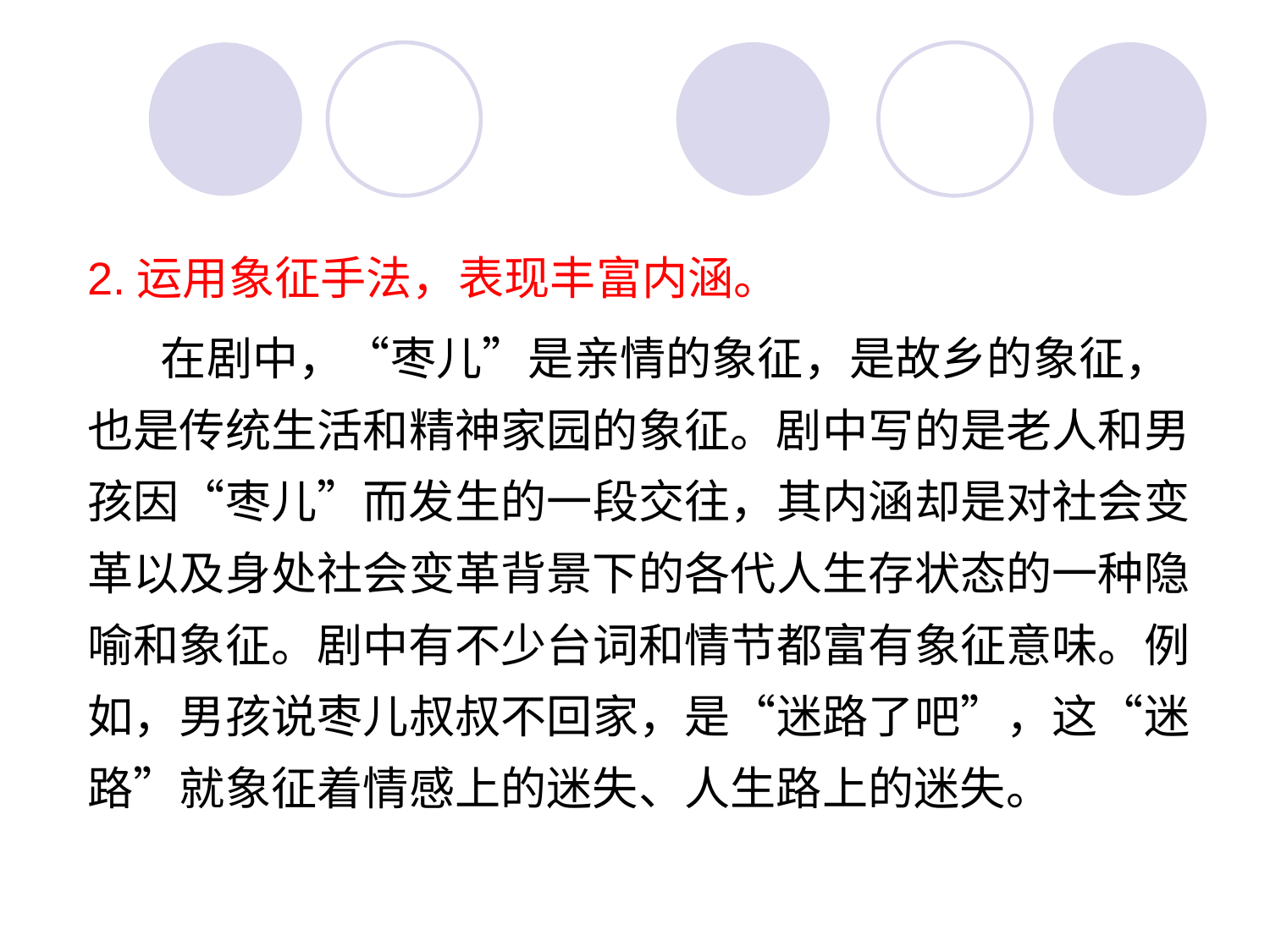

2.运用象征手法，表现丰富内涵。
      在剧中，“枣儿”是亲情的象征，是故乡的象征，也是传统生活和精神家园的象征。剧中写的是老人和男孩因“枣儿”而发生的一段交往，其内涵却是对社会变革以及身处社会变革背景下的各代人生存状态的一种隐喻和象征。剧中有不少台词和情节都富有象征意味。例如，男孩说枣儿叔叔不回家，是“迷路了吧”，这“迷路”就象征着情感上的迷失、人生路上的迷失。